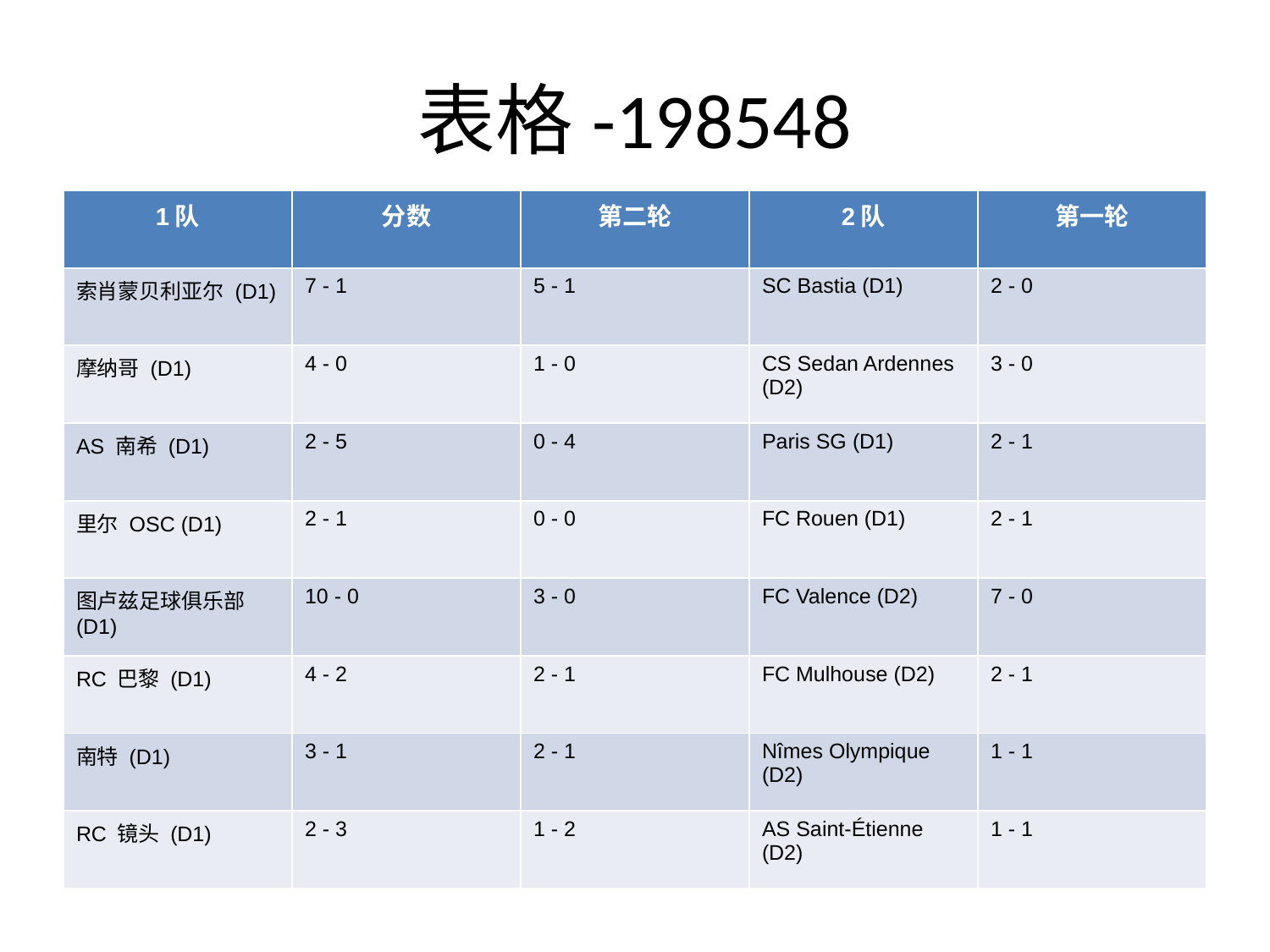

# 表格-198548
| 1队 | 分数 | 第二轮 | 2队 | 第一轮 |
| --- | --- | --- | --- | --- |
| 索肖蒙贝利亚尔 (D1) | 7 - 1 | 5 - 1 | SC Bastia (D1) | 2 - 0 |
| 摩纳哥 (D1) | 4 - 0 | 1 - 0 | CS Sedan Ardennes (D2) | 3 - 0 |
| AS 南希 (D1) | 2 - 5 | 0 - 4 | Paris SG (D1) | 2 - 1 |
| 里尔 OSC (D1) | 2 - 1 | 0 - 0 | FC Rouen (D1) | 2 - 1 |
| 图卢兹足球俱乐部 (D1) | 10 - 0 | 3 - 0 | FC Valence (D2) | 7 - 0 |
| RC 巴黎 (D1) | 4 - 2 | 2 - 1 | FC Mulhouse (D2) | 2 - 1 |
| 南特 (D1) | 3 - 1 | 2 - 1 | Nîmes Olympique (D2) | 1 - 1 |
| RC 镜头 (D1) | 2 - 3 | 1 - 2 | AS Saint-Étienne (D2) | 1 - 1 |